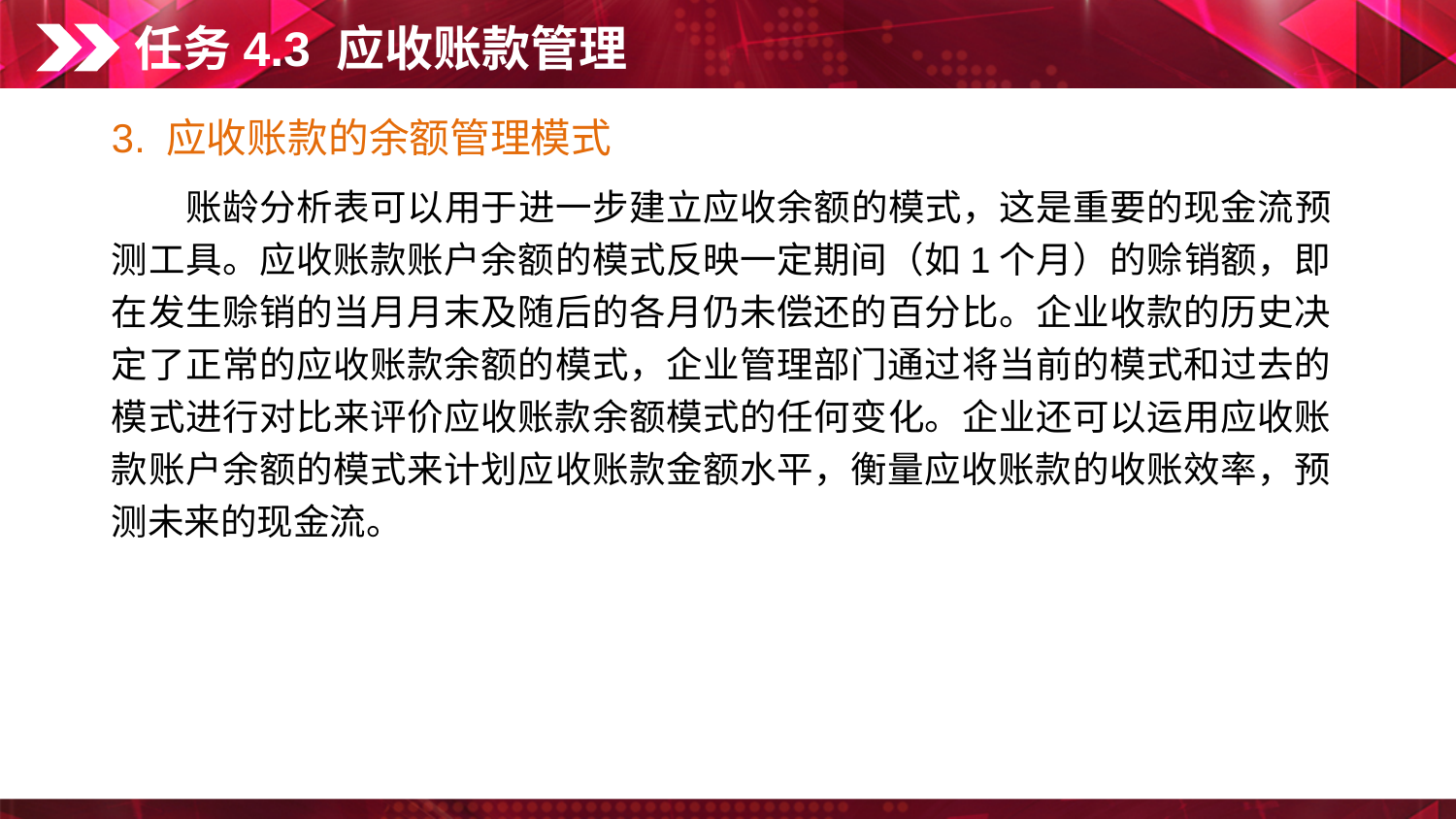

任务4.3 应收账款管理

3. 应收账款的余额管理模式
　　账龄分析表可以用于进一步建立应收余额的模式，这是重要的现金流预测工具。应收账款账户余额的模式反映一定期间（如1个月）的赊销额，即在发生赊销的当月月末及随后的各月仍未偿还的百分比。企业收款的历史决定了正常的应收账款余额的模式，企业管理部门通过将当前的模式和过去的模式进行对比来评价应收账款余额模式的任何变化。企业还可以运用应收账款账户余额的模式来计划应收账款金额水平，衡量应收账款的收账效率，预测未来的现金流。